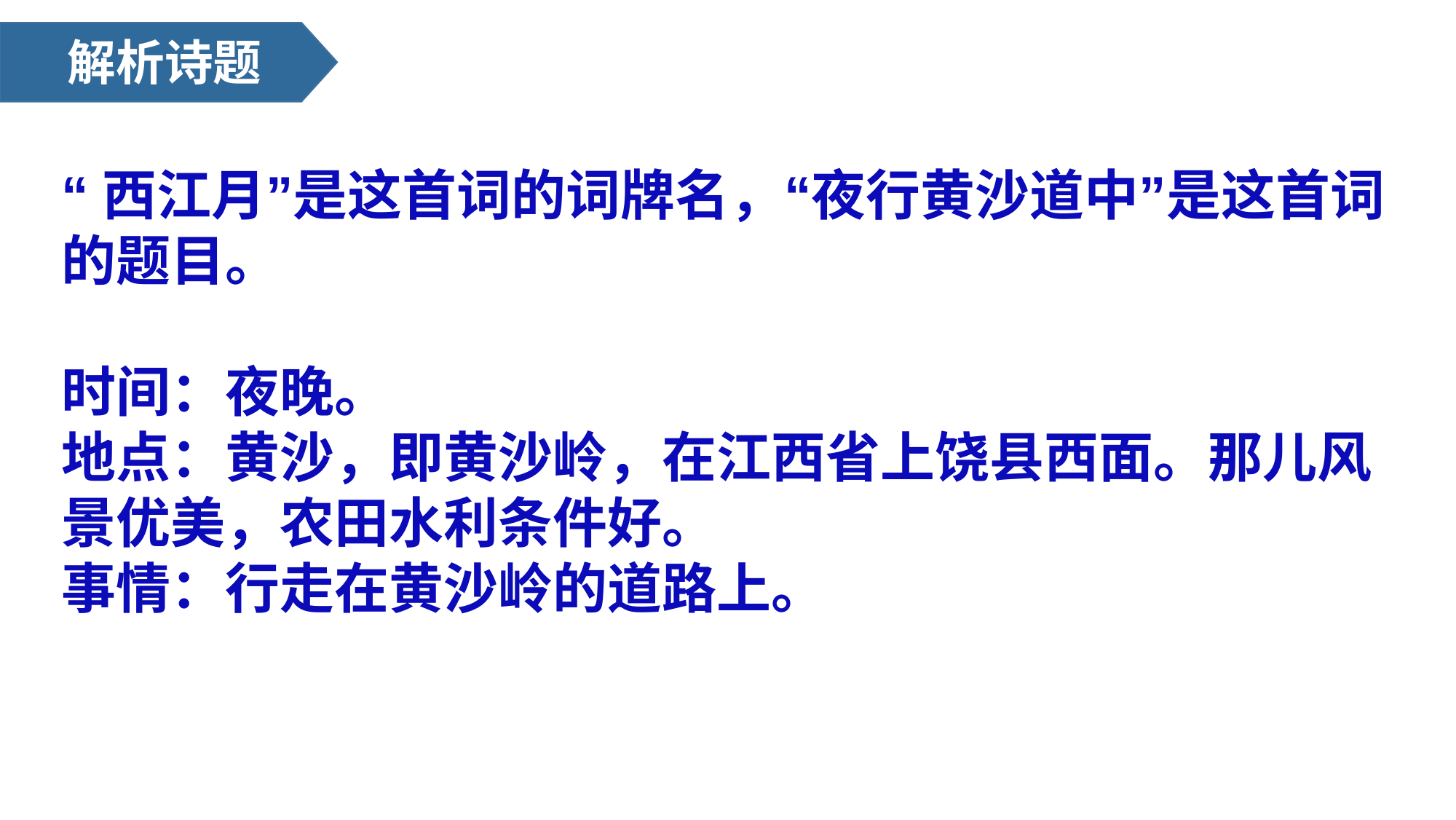

解析诗题
“西江月”是这首词的词牌名，“夜行黄沙道中”是这首词的题目。

时间：夜晚。
地点：黄沙，即黄沙岭，在江西省上饶县西面。那儿风景优美，农田水利条件好。
事情：行走在黄沙岭的道路上。